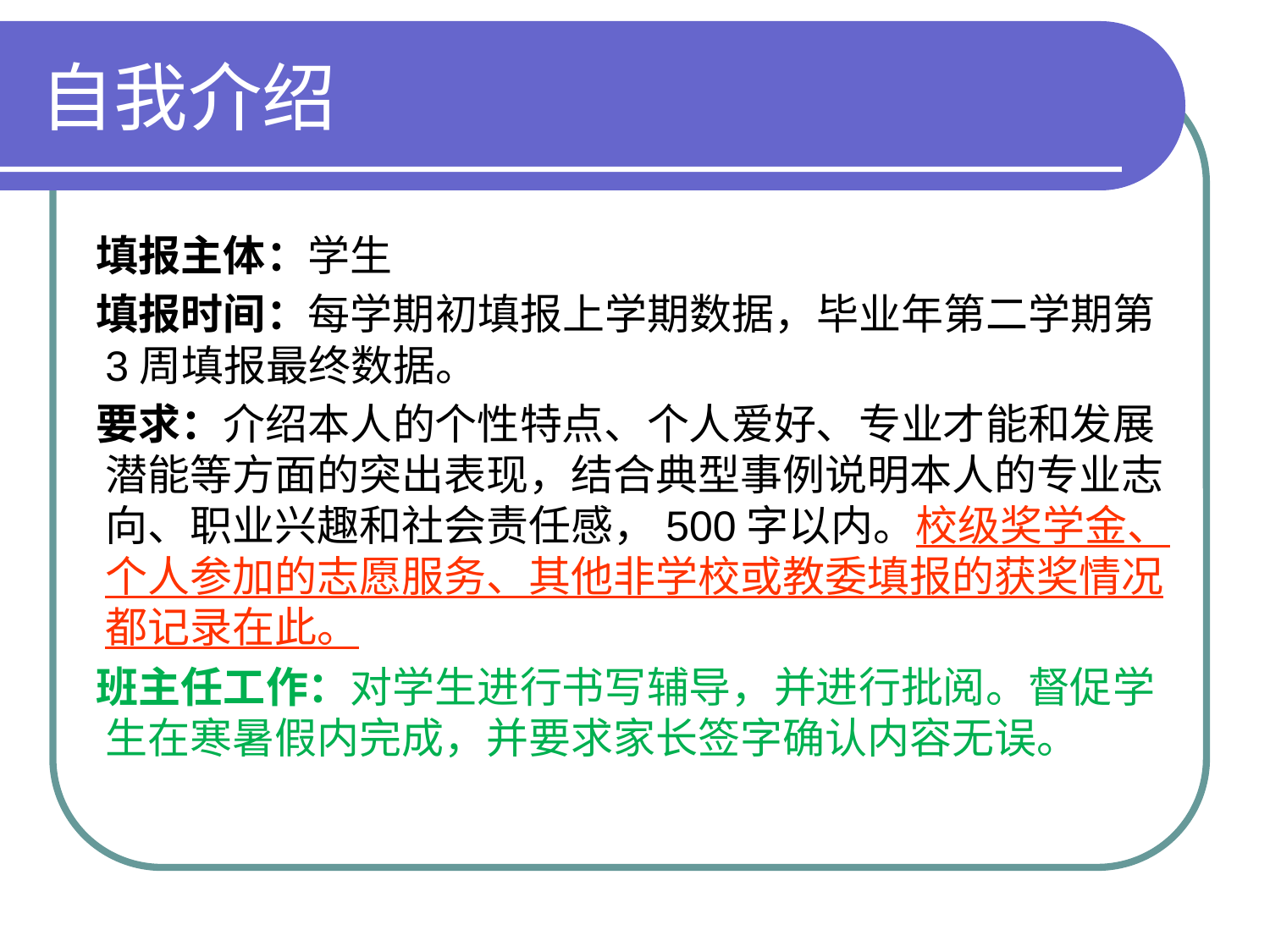

# 自我介绍
   填报主体：学生
   填报时间：每学期初填报上学期数据，毕业年第二学期第3周填报最终数据。
   要求：介绍本人的个性特点、个人爱好、专业才能和发展潜能等方面的突出表现，结合典型事例说明本人的专业志向、职业兴趣和社会责任感，500字以内。校级奖学金、个人参加的志愿服务、其他非学校或教委填报的获奖情况都记录在此。
   班主任工作：对学生进行书写辅导，并进行批阅。督促学生在寒暑假内完成，并要求家长签字确认内容无误。